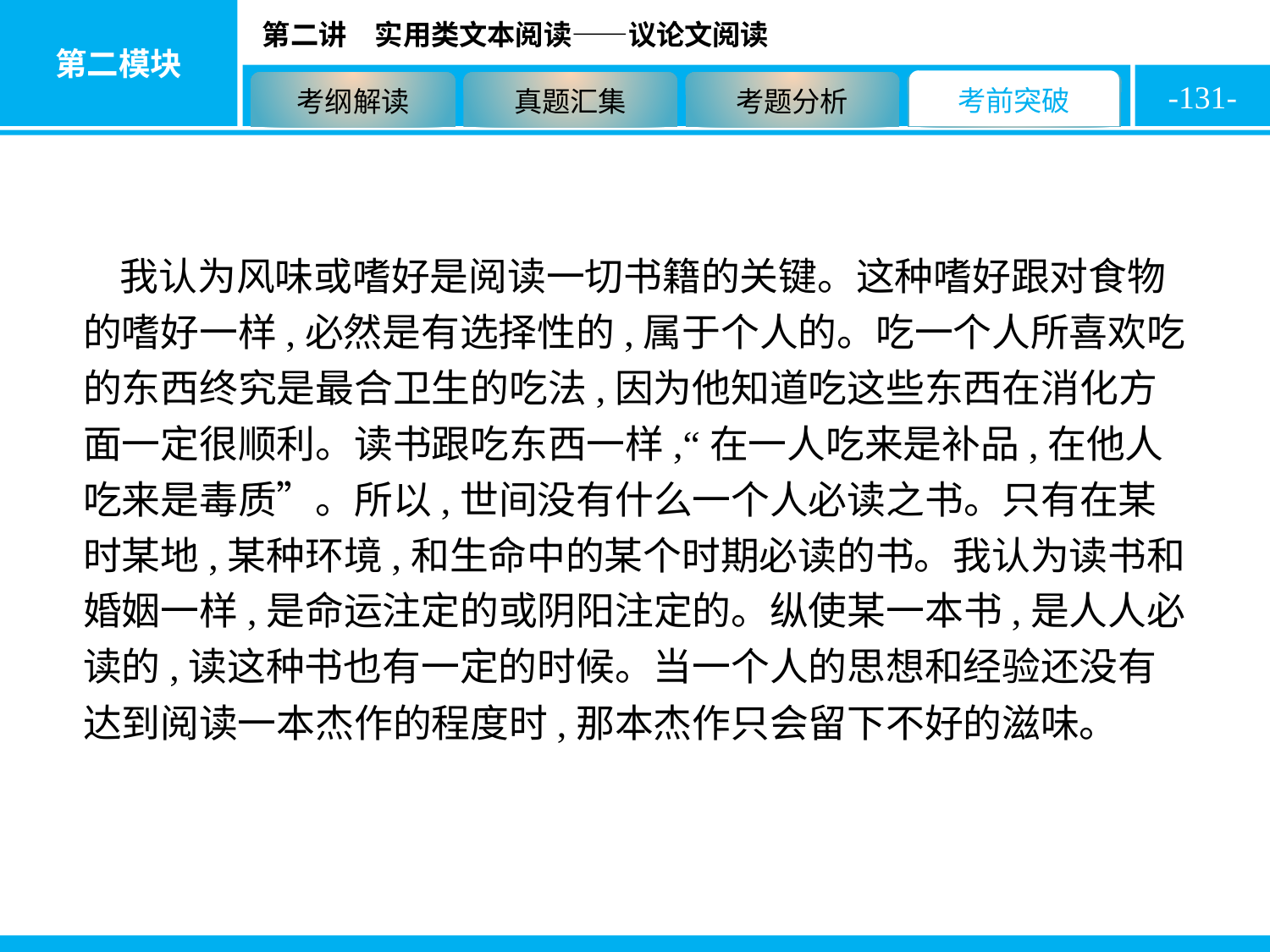

-131-
我认为风味或嗜好是阅读一切书籍的关键。这种嗜好跟对食物的嗜好一样,必然是有选择性的,属于个人的。吃一个人所喜欢吃的东西终究是最合卫生的吃法,因为他知道吃这些东西在消化方面一定很顺利。读书跟吃东西一样,“在一人吃来是补品,在他人吃来是毒质”。所以,世间没有什么一个人必读之书。只有在某时某地,某种环境,和生命中的某个时期必读的书。我认为读书和婚姻一样,是命运注定的或阴阳注定的。纵使某一本书,是人人必读的,读这种书也有一定的时候。当一个人的思想和经验还没有达到阅读一本杰作的程度时,那本杰作只会留下不好的滋味。